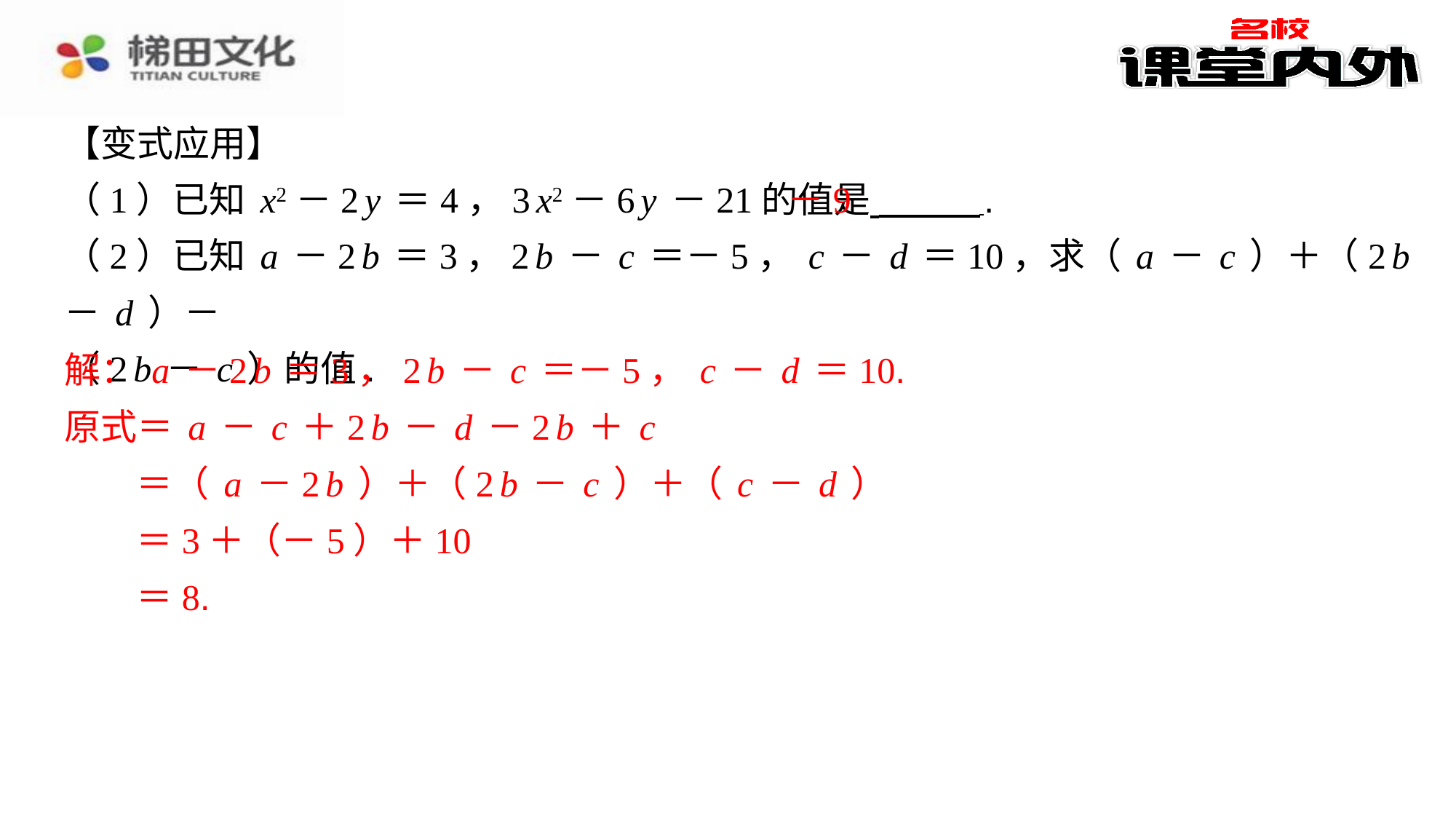

【变式应用】
（1）已知x2－2y＝4，3x2－6y－21的值是                 ⁠.
（2）已知a－2b＝3，2b－c＝－5，c－d＝10，求（a－c）＋（2b－d）－
（2b－c）的值.
解：a－2b＝3，2b－c＝－5，c－d＝10.
原式＝a－c＋2b－d－2b＋c
＝（a－2b）＋（2b－c）＋（c－d）
＝3＋（－5）＋10
＝8.
​　－9
解：a－2b＝3，2b－c＝－5，c－d＝10.
原式＝a－c＋2b－d－2b＋c
＝（a－2b）＋（2b－c）＋（c－d）
＝3＋（－5）＋10
＝8.